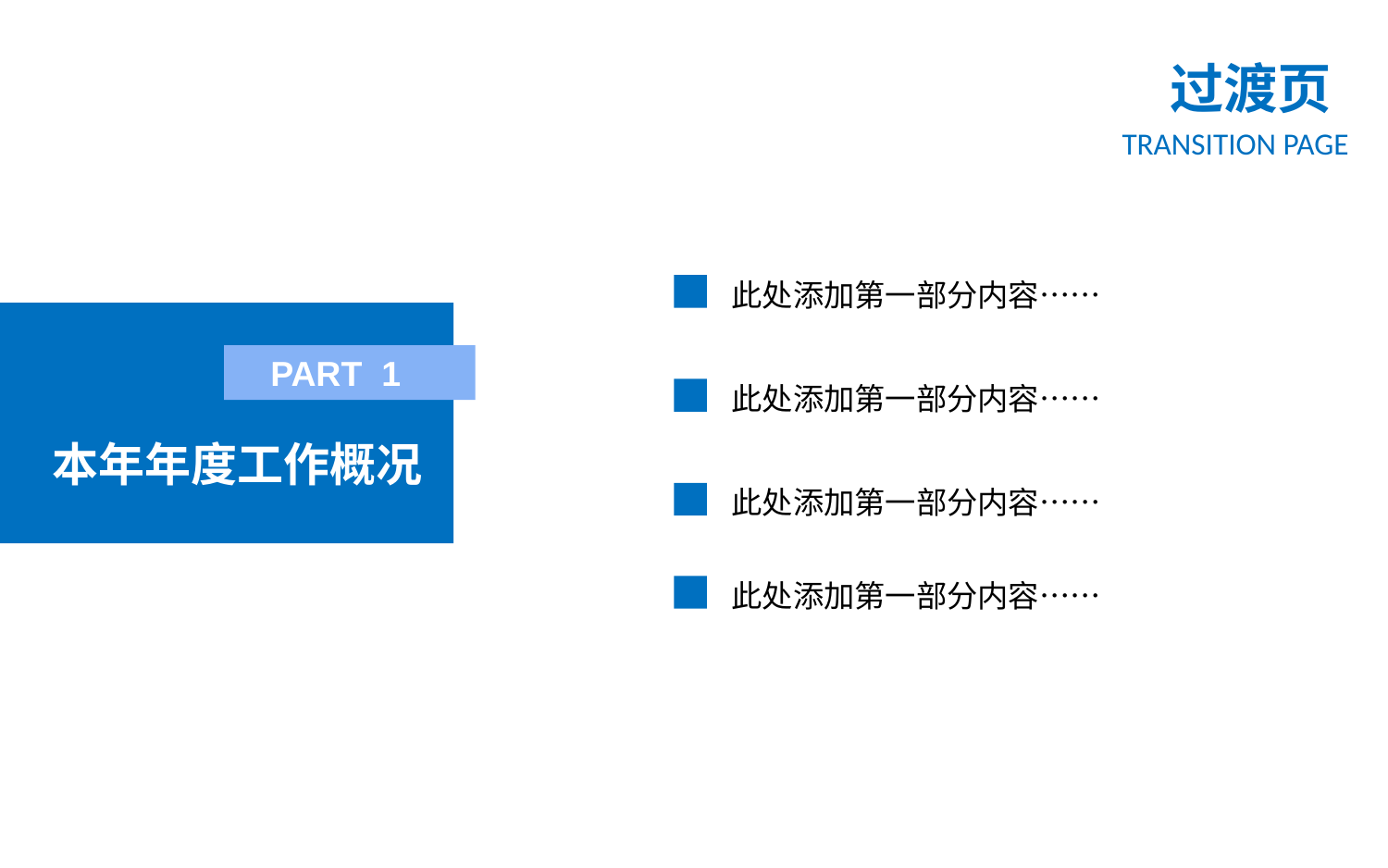

过渡页
TRANSITION PAGE
此处添加第一部分内容……

本年年度工作概况

PART  1
此处添加第一部分内容……

此处添加第一部分内容……

此处添加第一部分内容……